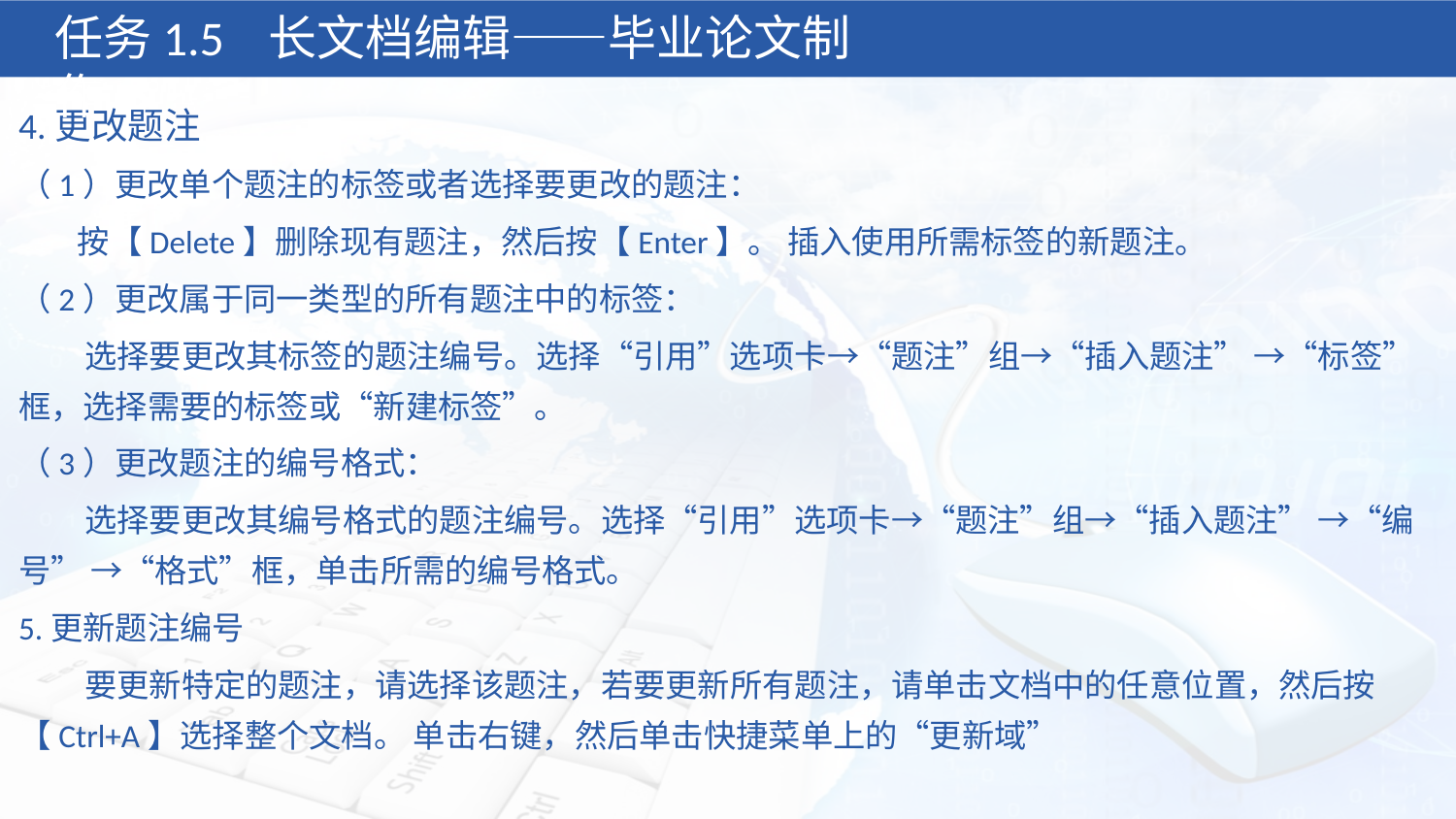

任务1.5   长文档编辑——毕业论文制作

4.更改题注
（1）更改单个题注的标签或者选择要更改的题注：
       按【Delete】删除现有题注，然后按【Enter】。 插入使用所需标签的新题注。
（2）更改属于同一类型的所有题注中的标签：
        选择要更改其标签的题注编号。选择“引用”选项卡→“题注”组→“插入题注” →“标签”框，选择需要的标签或“新建标签”。
（3）更改题注的编号格式：
        选择要更改其编号格式的题注编号。选择“引用”选项卡→“题注”组→“插入题注” →“编号” →“格式”框，单击所需的编号格式。
5.更新题注编号
        要更新特定的题注，请选择该题注，若要更新所有题注，请单击文档中的任意位置，然后按【Ctrl+A】选择整个文档。 单击右键，然后单击快捷菜单上的“更新域”